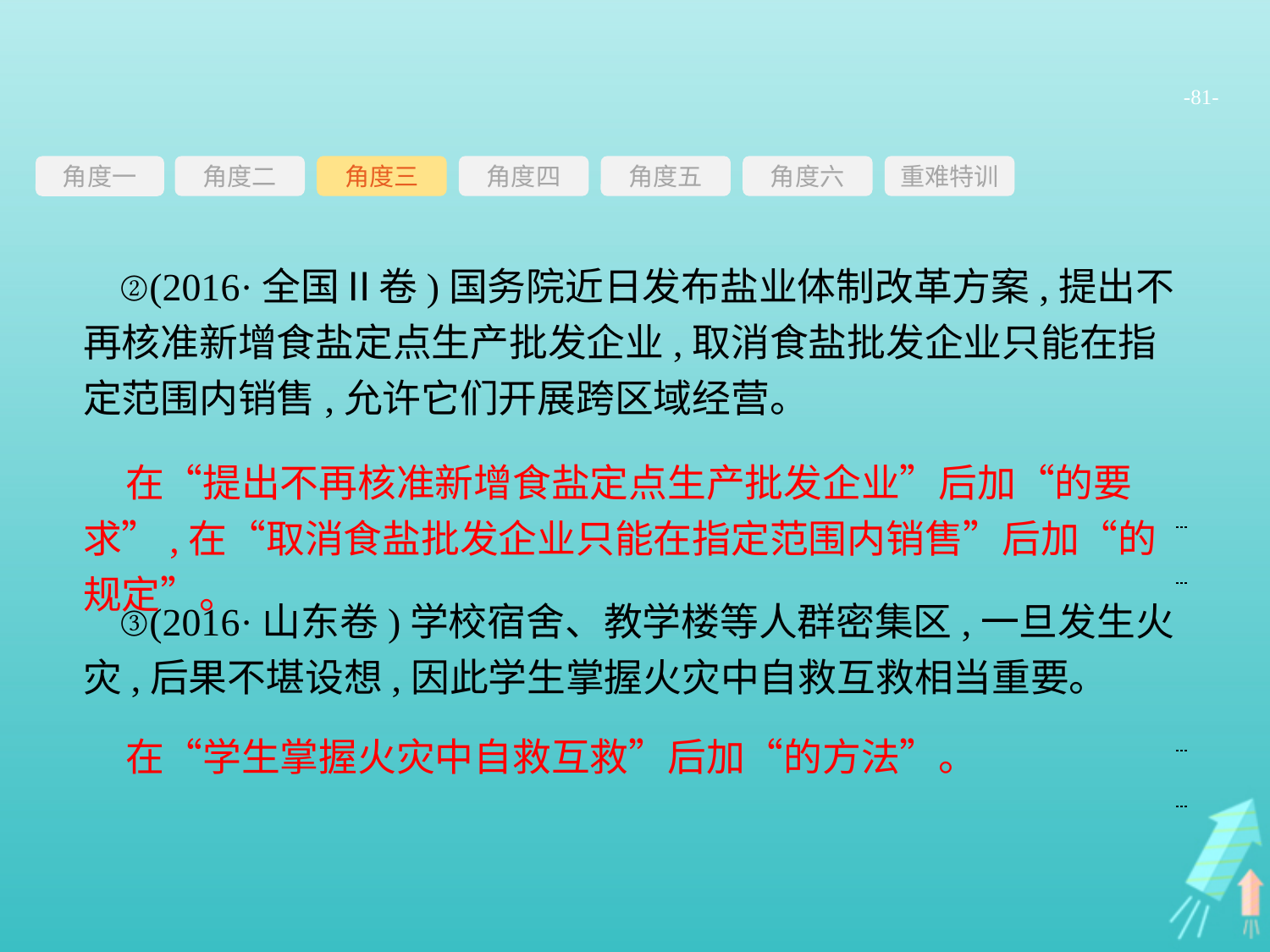

-81-
角度三
角度四
角度五
角度六
重难特训
角度二
角度一
②(2016·全国Ⅱ卷)国务院近日发布盐业体制改革方案,提出不再核准新增食盐定点生产批发企业,取消食盐批发企业只能在指定范围内销售,允许它们开展跨区域经营。

③(2016·山东卷)学校宿舍、教学楼等人群密集区,一旦发生火灾,后果不堪设想,因此学生掌握火灾中自救互救相当重要。

在“提出不再核准新增食盐定点生产批发企业”后加“的要求”,在“取消食盐批发企业只能在指定范围内销售”后加“的规定”。
在“学生掌握火灾中自救互救”后加“的方法”。